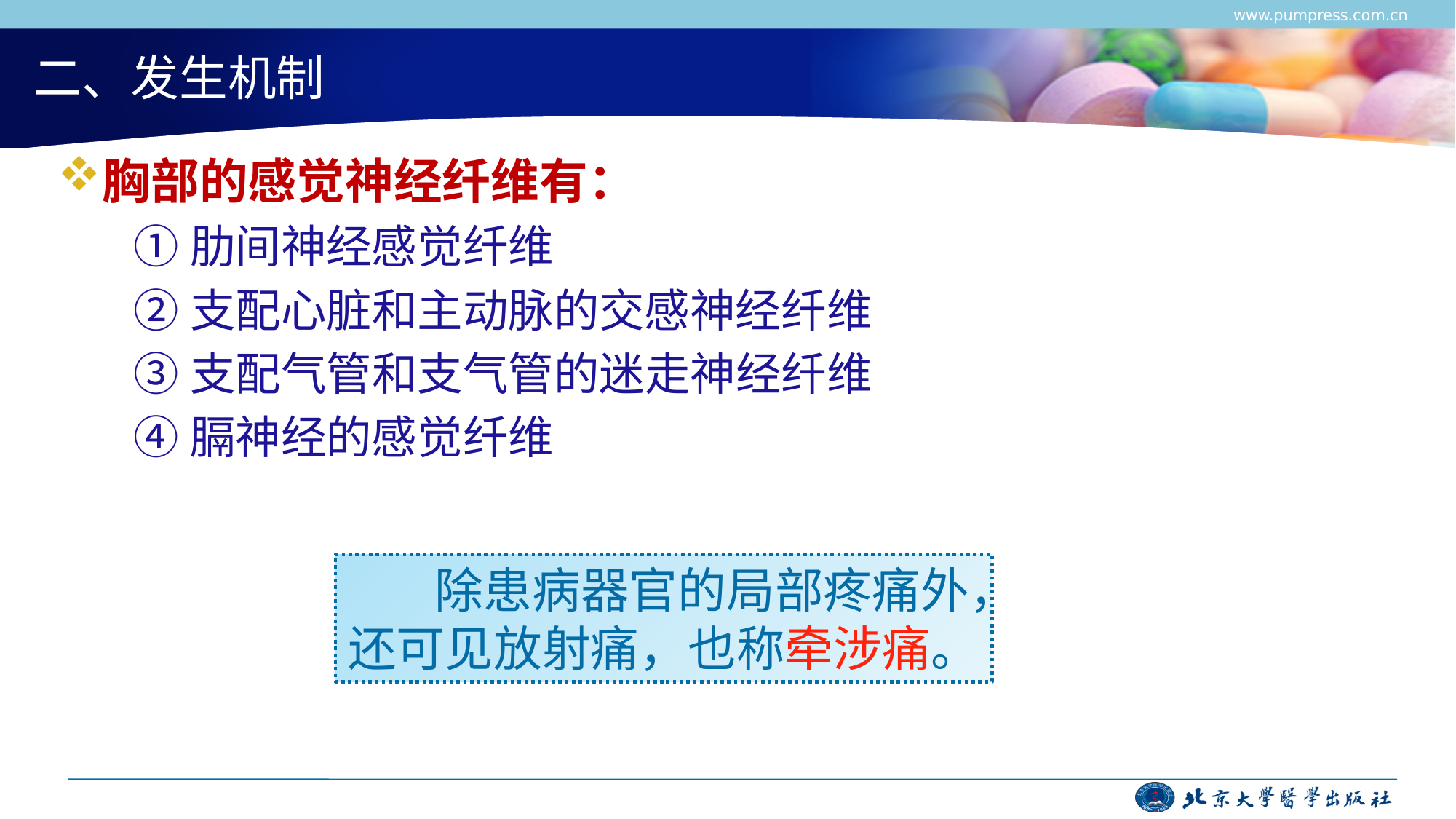

www.pumpress.com.cn
# 二、发生机制
胸部的感觉神经纤维有：
①肋间神经感觉纤维
②支配心脏和主动脉的交感神经纤维
③支配气管和支气管的迷走神经纤维
④膈神经的感觉纤维

      除患病器官的局部疼痛外，还可见放射痛，也称牵涉痛。